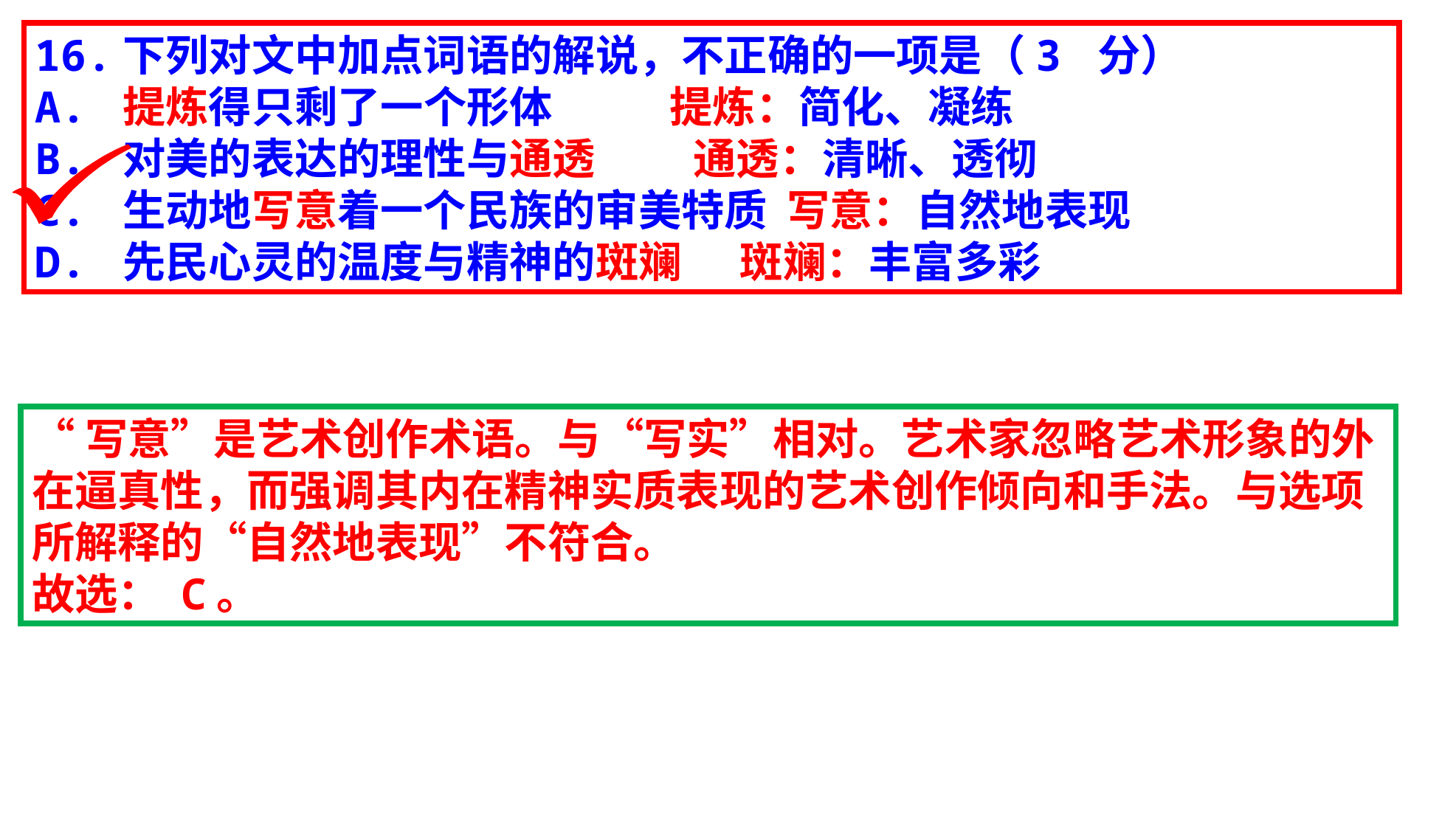

16.下列对文中加点词语的解说，不正确的一项是（3 分）
A. 提炼得只剩了一个形体            提炼：简化、凝练
B. 对美的表达的理性与通透          通透：清晰、透彻
C. 生动地写意着一个民族的审美特质  写意：自然地表现
D. 先民心灵的温度与精神的斑斓      斑斓：丰富多彩

“写意”是艺术创作术语。与“写实”相对。艺术家忽略艺术形象的外在逼真性，而强调其内在精神实质表现的艺术创作倾向和手法。与选项所解释的“自然地表现”不符合。
故选： C。